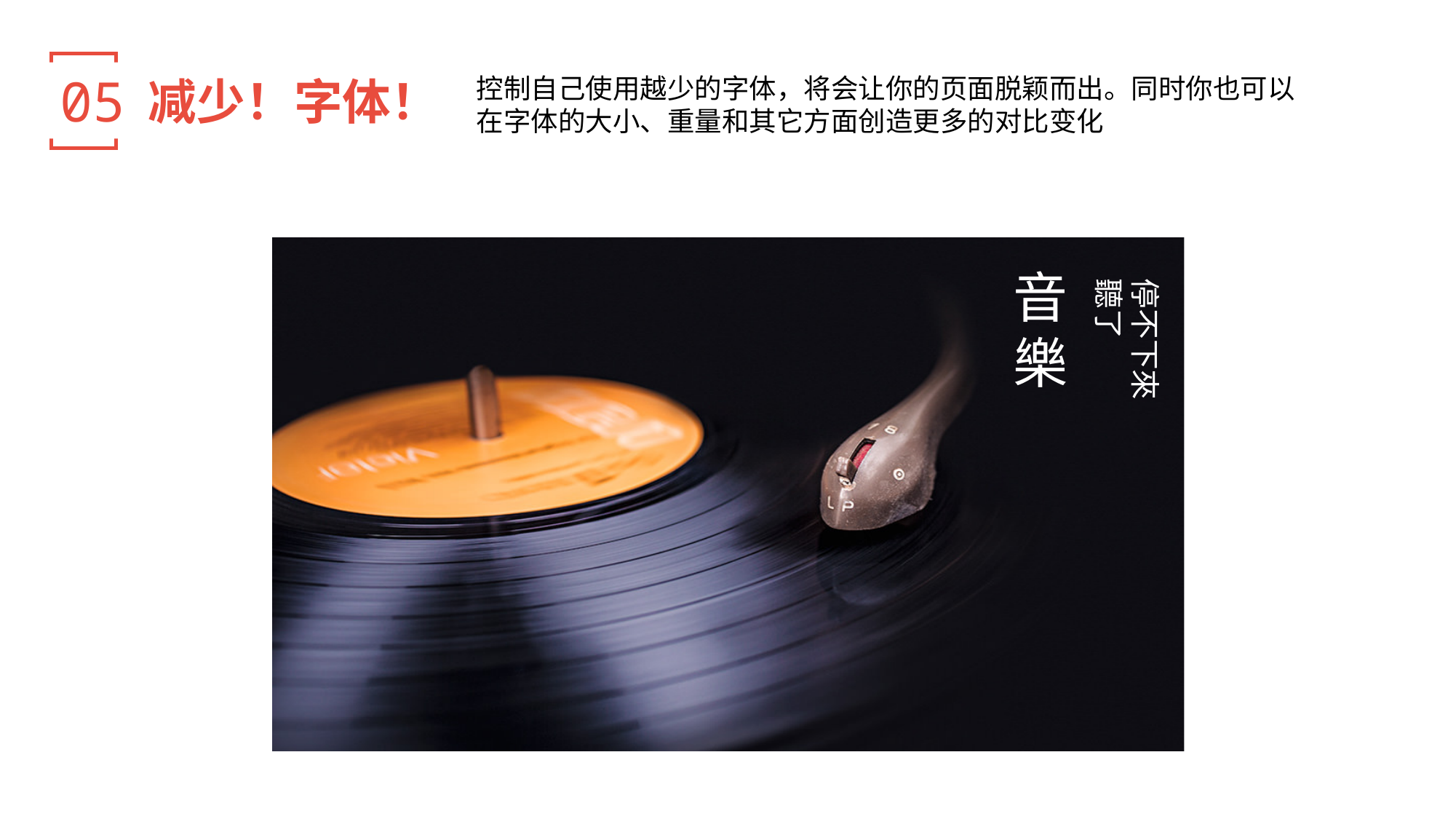

05
减少！字体！
控制自己使用越少的字体，将会让你的页面脱颖而出。同时你也可以
在字体的大小、重量和其它方面创造更多的对比变化

音
樂
停不下來
聽了